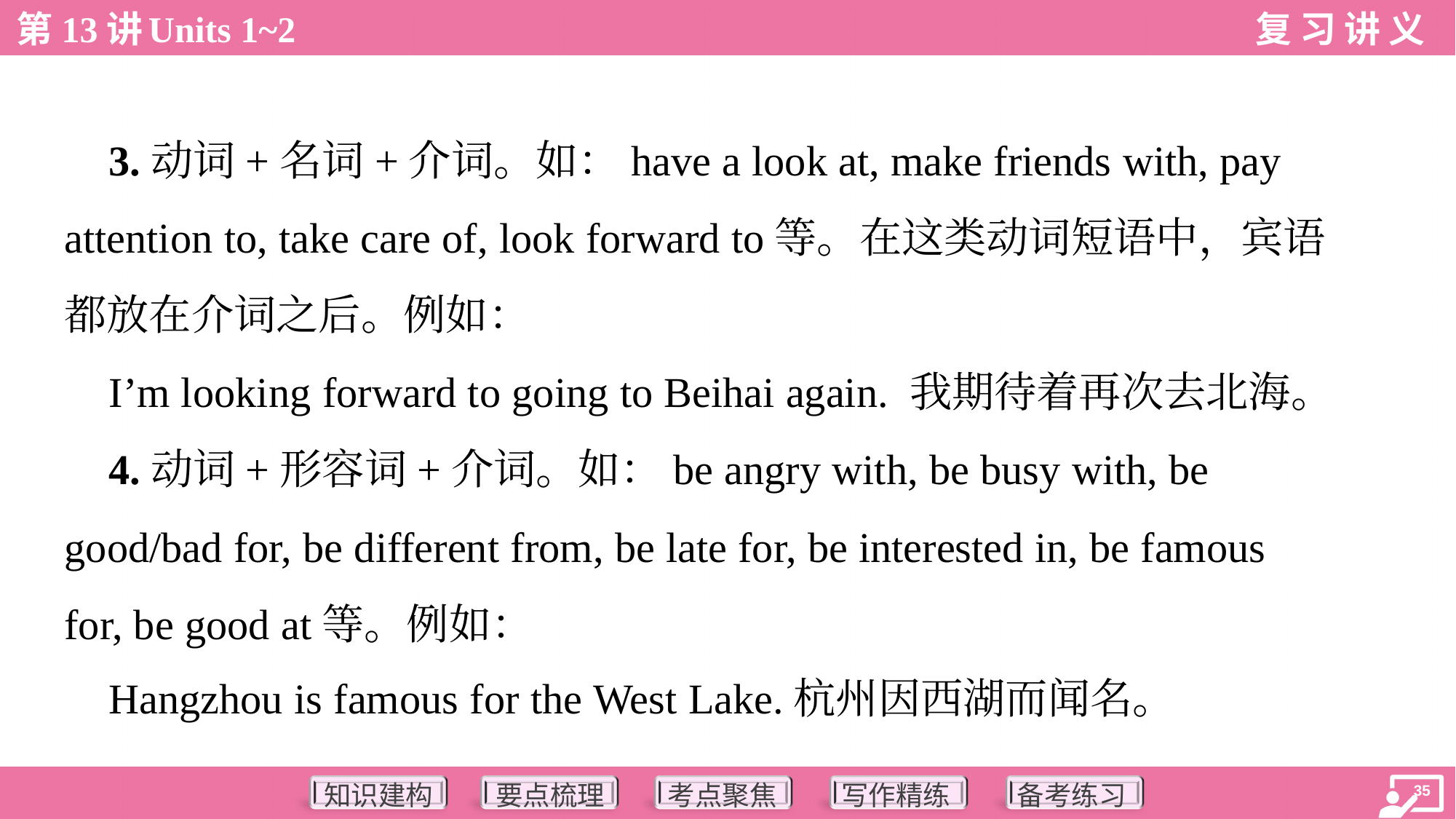

3.动词+名词+介词。如：have a look at, make friends with, pay
attention to, take care of, look forward to等。在这类动词短语中，宾语
都放在介词之后。例如：
    I’m looking forward to going to Beihai again. 我期待着再次去北海。
    4.动词+形容词+介词。如：be angry with, be busy with, be
good/bad for, be different from, be late for, be interested in, be famous
for, be good at等。例如：
    Hangzhou is famous for the West Lake.杭州因西湖而闻名。